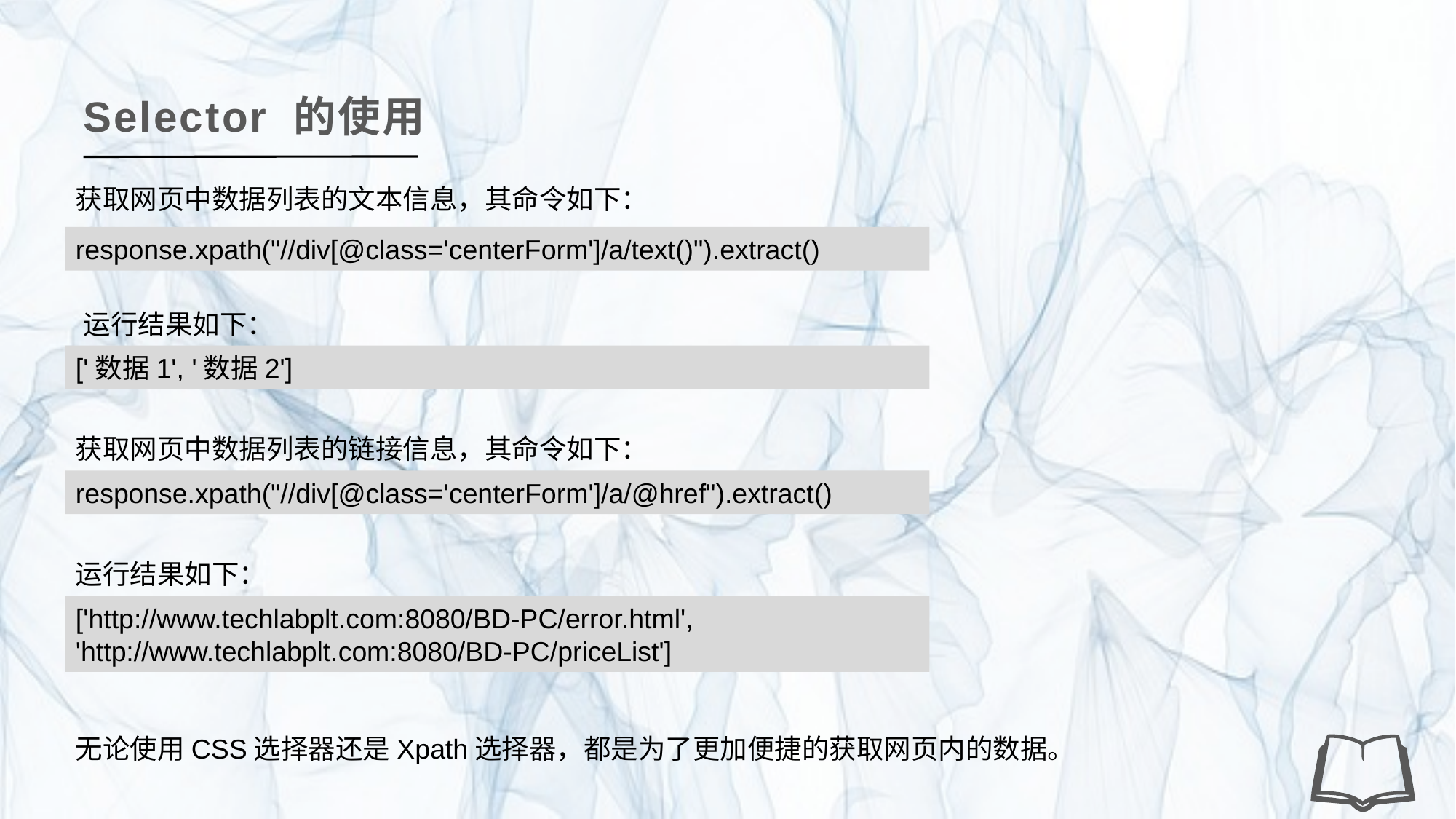

Selector 的使用
获取网页中数据列表的文本信息，其命令如下：
response.xpath("//div[@class='centerForm']/a/text()").extract()
运行结果如下：
['数据1', '数据2']
获取网页中数据列表的链接信息，其命令如下：
response.xpath("//div[@class='centerForm']/a/@href").extract()
运行结果如下：
['http://www.techlabplt.com:8080/BD-PC/error.html', 'http://www.techlabplt.com:8080/BD-PC/priceList']
无论使用CSS选择器还是Xpath选择器，都是为了更加便捷的获取网页内的数据。

71